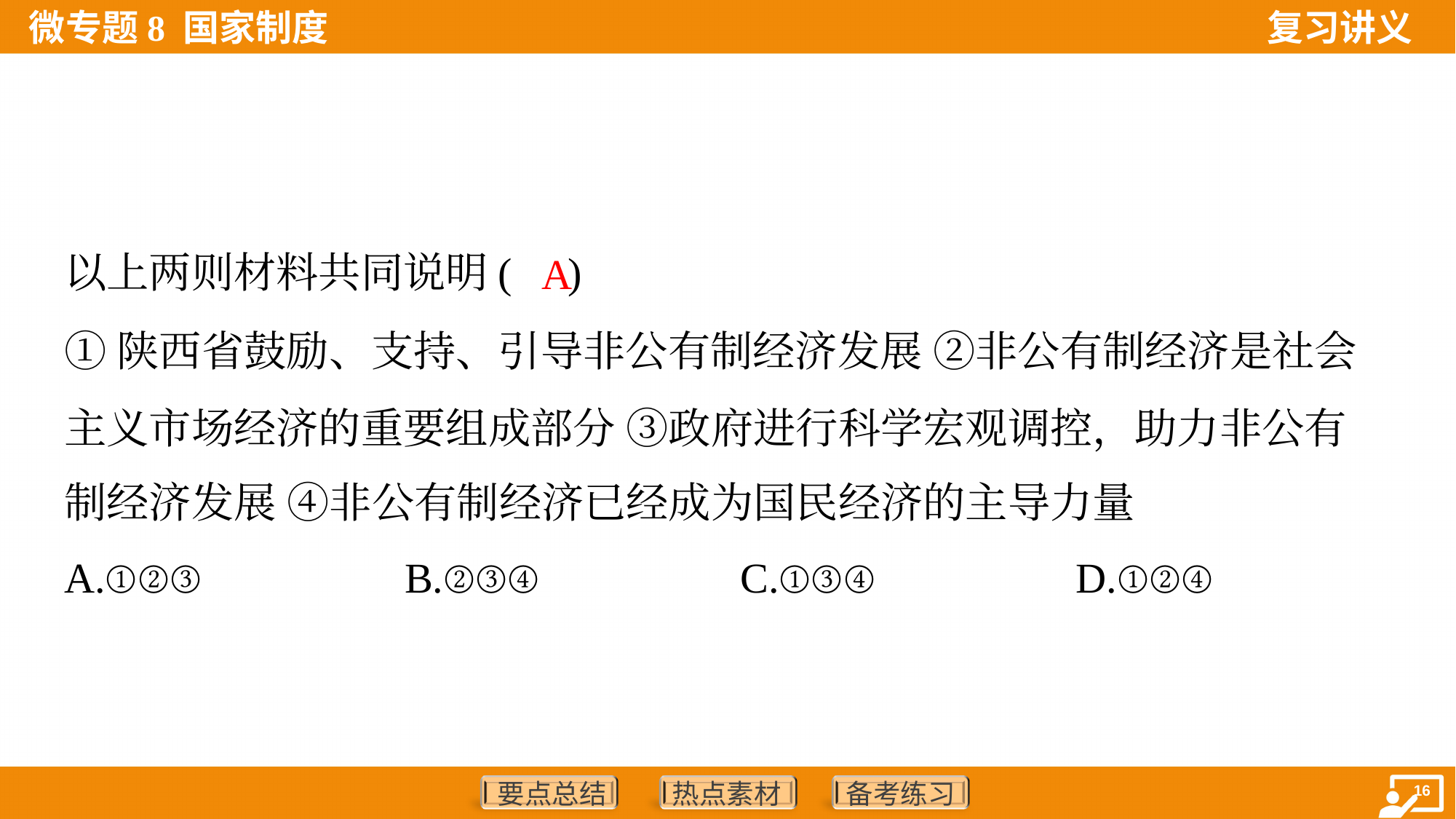

以上两则材料共同说明(     )
A
①陕西省鼓励、支持、引导非公有制经济发展 ②非公有制经济是社会
主义市场经济的重要组成部分 ③政府进行科学宏观调控，助力非公有
制经济发展 ④非公有制经济已经成为国民经济的主导力量
A.①②③	B.②③④	C.①③④	D.①②④